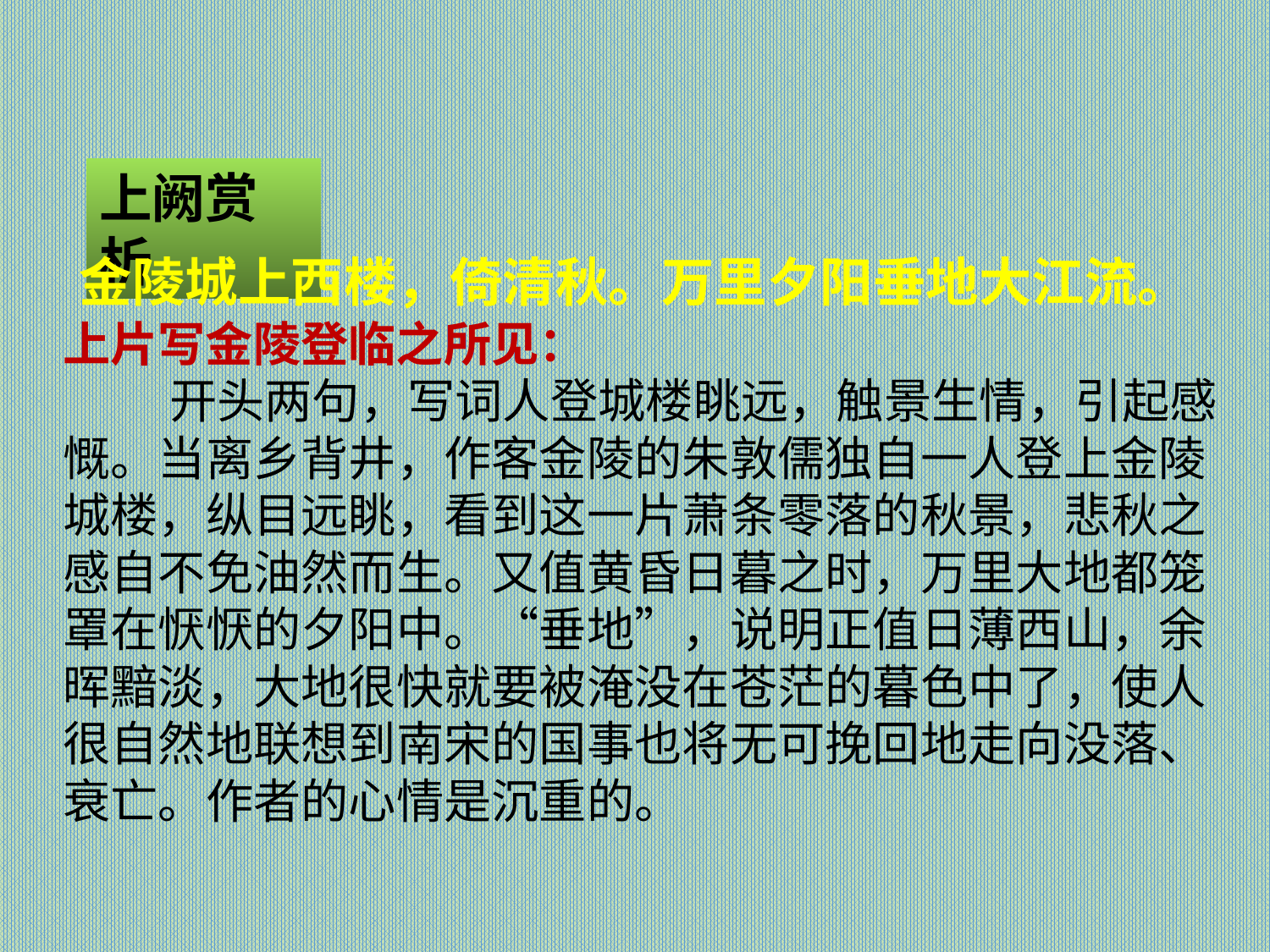

上阙赏析
金陵城上西楼，倚清秋。万里夕阳垂地大江流。
上片写金陵登临之所见：
         开头两句，写词人登城楼眺远，触景生情，引起感慨。当离乡背井，作客金陵的朱敦儒独自一人登上金陵城楼，纵目远眺，看到这一片萧条零落的秋景，悲秋之感自不免油然而生。又值黄昏日暮之时，万里大地都笼罩在恹恹的夕阳中。“垂地”，说明正值日薄西山，余晖黯淡，大地很快就要被淹没在苍茫的暮色中了，使人很自然地联想到南宋的国事也将无可挽回地走向没落、衰亡。作者的心情是沉重的。